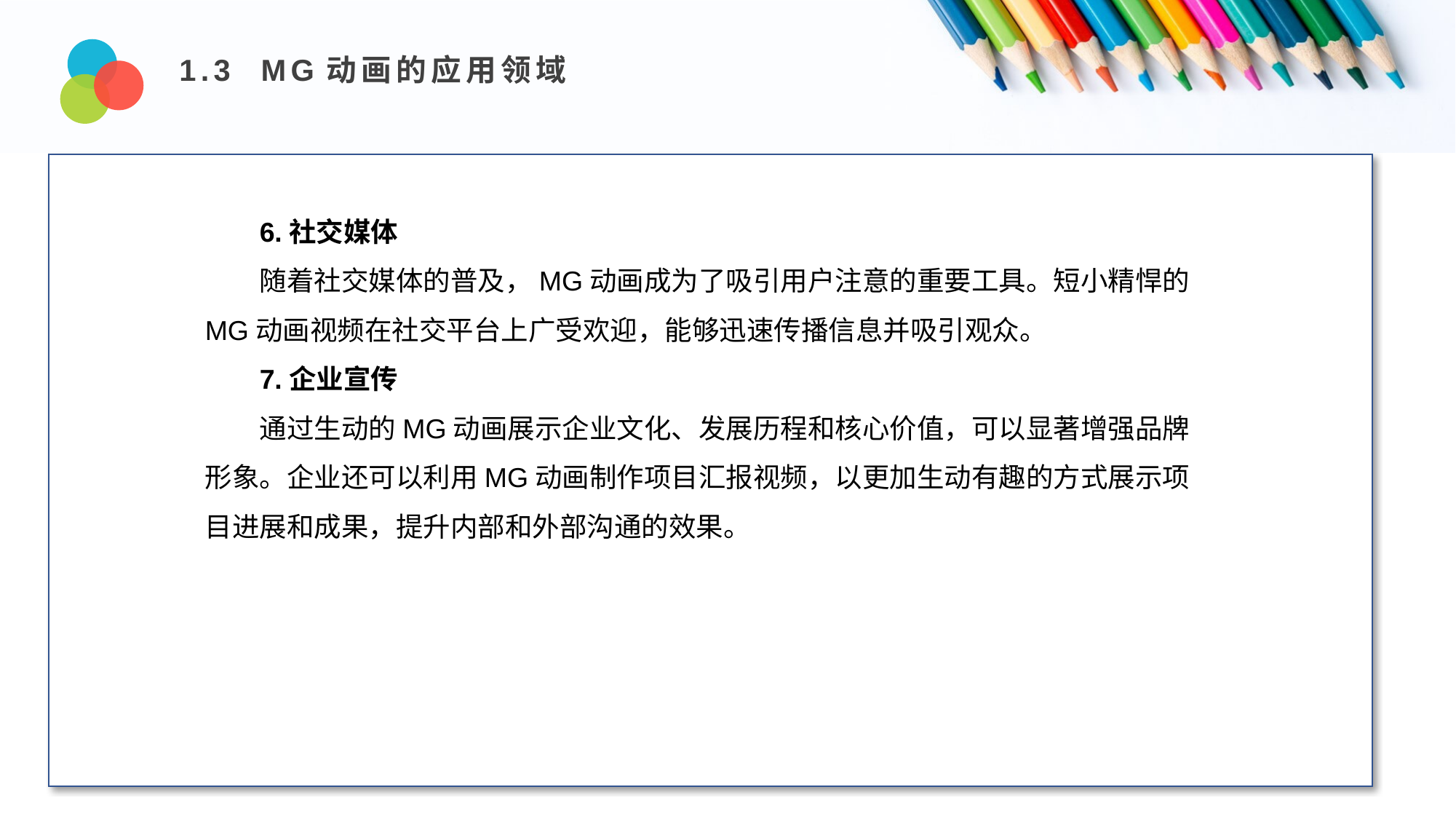

1.3  MG动画的应用领域
Design and Production
6.社交媒体
随着社交媒体的普及，MG动画成为了吸引用户注意的重要工具。短小精悍的MG动画视频在社交平台上广受欢迎，能够迅速传播信息并吸引观众。
7.企业宣传
通过生动的MG动画展示企业文化、发展历程和核心价值，可以显著增强品牌形象。企业还可以利用MG动画制作项目汇报视频，以更加生动有趣的方式展示项目进展和成果，提升内部和外部沟通的效果。